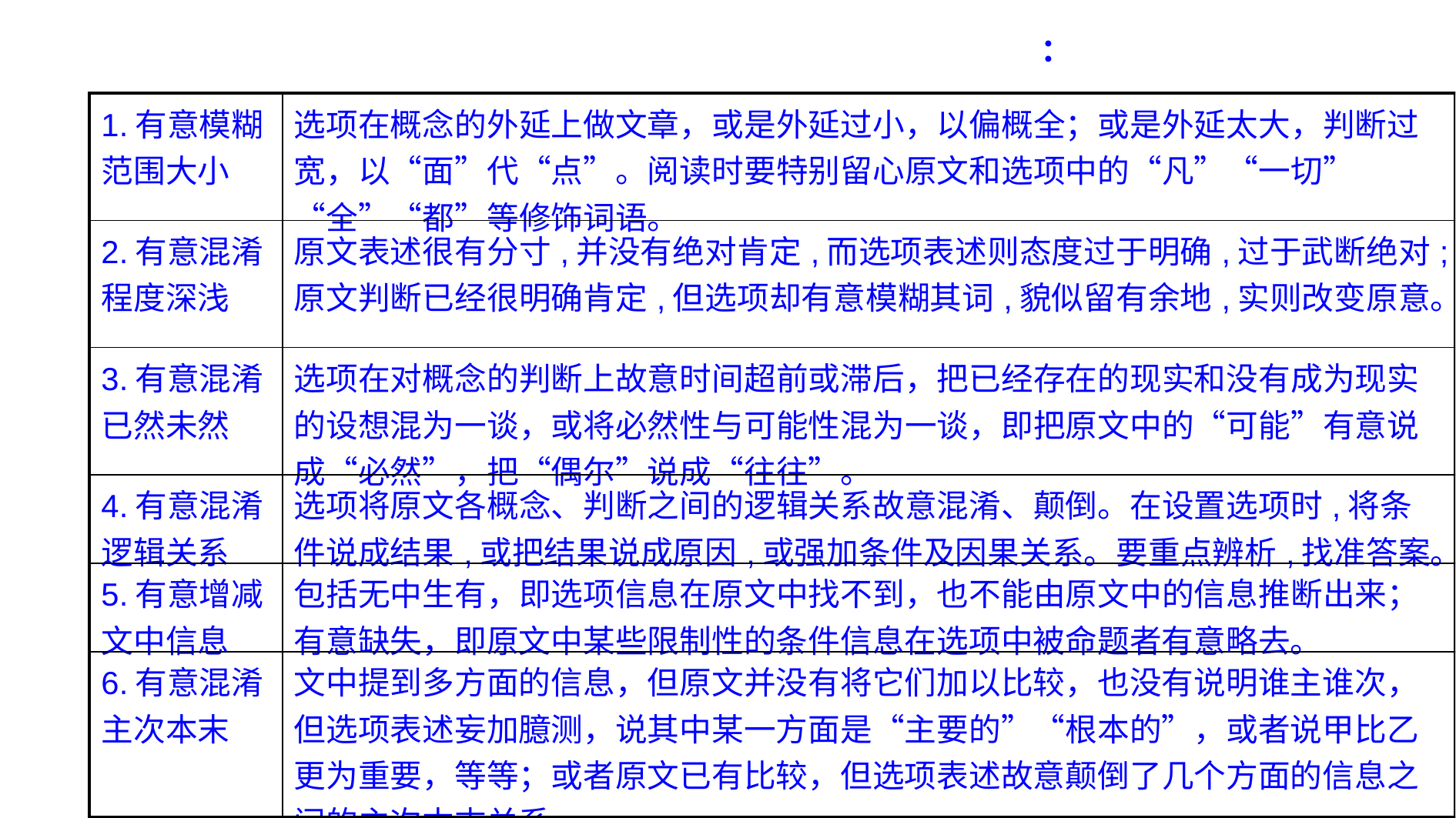

新课标卷命题者命题的手法主要有：
| 1.有意模糊范围大小 | 选项在概念的外延上做文章，或是外延过小，以偏概全；或是外延太大，判断过宽，以“面”代“点”。阅读时要特别留心原文和选项中的“凡”“一切”“全”“都”等修饰词语。 |
| --- | --- |
| 2.有意混淆程度深浅 | 原文表述很有分寸,并没有绝对肯定,而选项表述则态度过于明确,过于武断绝对;原文判断已经很明确肯定,但选项却有意模糊其词,貌似留有余地,实则改变原意。 |
| 3.有意混淆已然未然 | 选项在对概念的判断上故意时间超前或滞后，把已经存在的现实和没有成为现实的设想混为一谈，或将必然性与可能性混为一谈，即把原文中的“可能”有意说成“必然”，把“偶尔”说成“往往”。 |
| 4.有意混淆逻辑关系 | 选项将原文各概念、判断之间的逻辑关系故意混淆、颠倒。在设置选项时,将条件说成结果,或把结果说成原因,或强加条件及因果关系。要重点辨析,找准答案。 |
| 5.有意增减文中信息 | 包括无中生有，即选项信息在原文中找不到，也不能由原文中的信息推断出来；有意缺失，即原文中某些限制性的条件信息在选项中被命题者有意略去。 |
| 6.有意混淆主次本末 | 文中提到多方面的信息，但原文并没有将它们加以比较，也没有说明谁主谁次，但选项表述妄加臆测，说其中某一方面是“主要的”“根本的”，或者说甲比乙更为重要，等等；或者原文已有比较，但选项表述故意颠倒了几个方面的信息之间的主次本末关系。 |